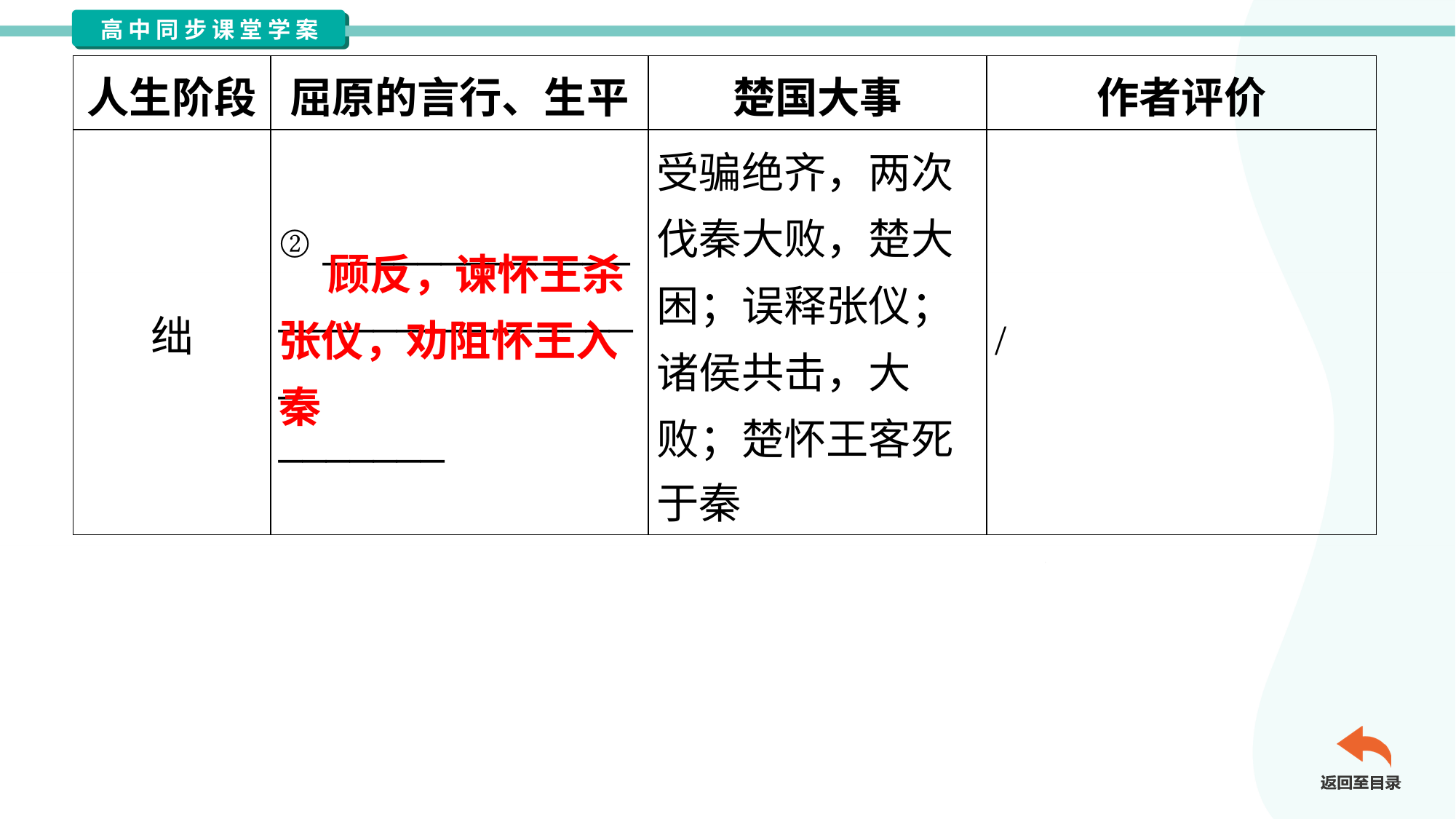

| 人生阶段 | 屈原的言行、生平 | 楚国大事 | 作者评价 |
| --- | --- | --- | --- |
| 绌 | ② \_\_\_\_\_\_\_\_\_\_\_\_\_ \_\_\_\_\_\_\_\_\_\_\_\_\_\_\_\_ \_\_\_\_\_\_\_ | 受骗绝齐，两次 伐秦大败，楚大 困；误释张仪； 诸侯共击，大 败；楚怀王客死 于秦 | / |
    顾反，谏怀王杀张仪，劝阻怀王入秦